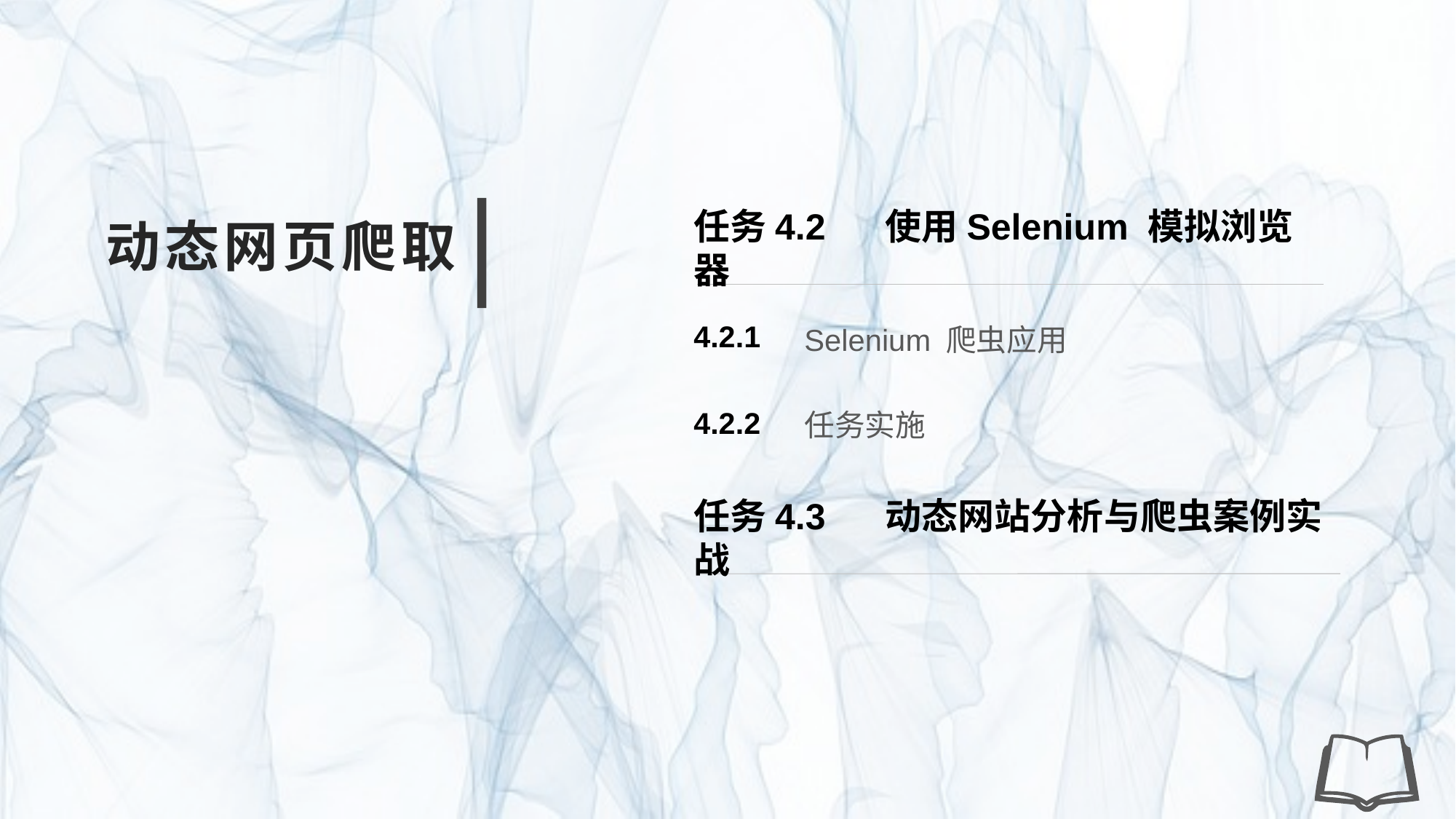

任务4.2     使用Selenium 模拟浏览器
动态网页爬取
Selenium 爬虫应用
4.2.1
任务实施
4.2.2
任务4.3     动态网站分析与爬虫案例实战

2